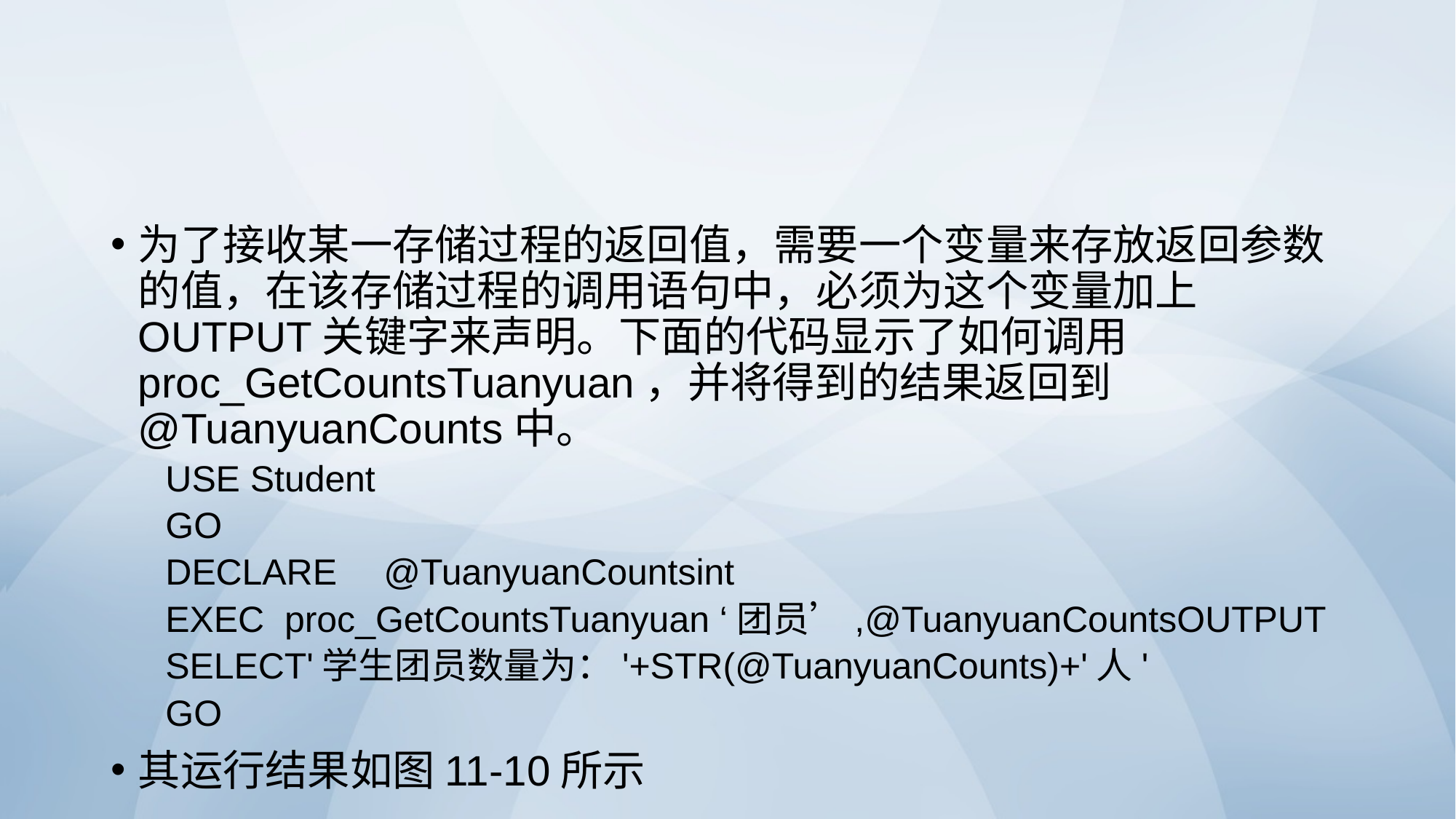

#
为了接收某一存储过程的返回值，需要一个变量来存放返回参数的值，在该存储过程的调用语句中，必须为这个变量加上OUTPUT关键字来声明。下面的代码显示了如何调用proc_GetCountsTuanyuan，并将得到的结果返回到@TuanyuanCounts中。
USE Student
GO
DECLARE	@TuanyuanCountsint
EXEC  proc_GetCountsTuanyuan ‘团员’,@TuanyuanCountsOUTPUT
SELECT'学生团员数量为：'+STR(@TuanyuanCounts)+'人'
GO
其运行结果如图11-10所示